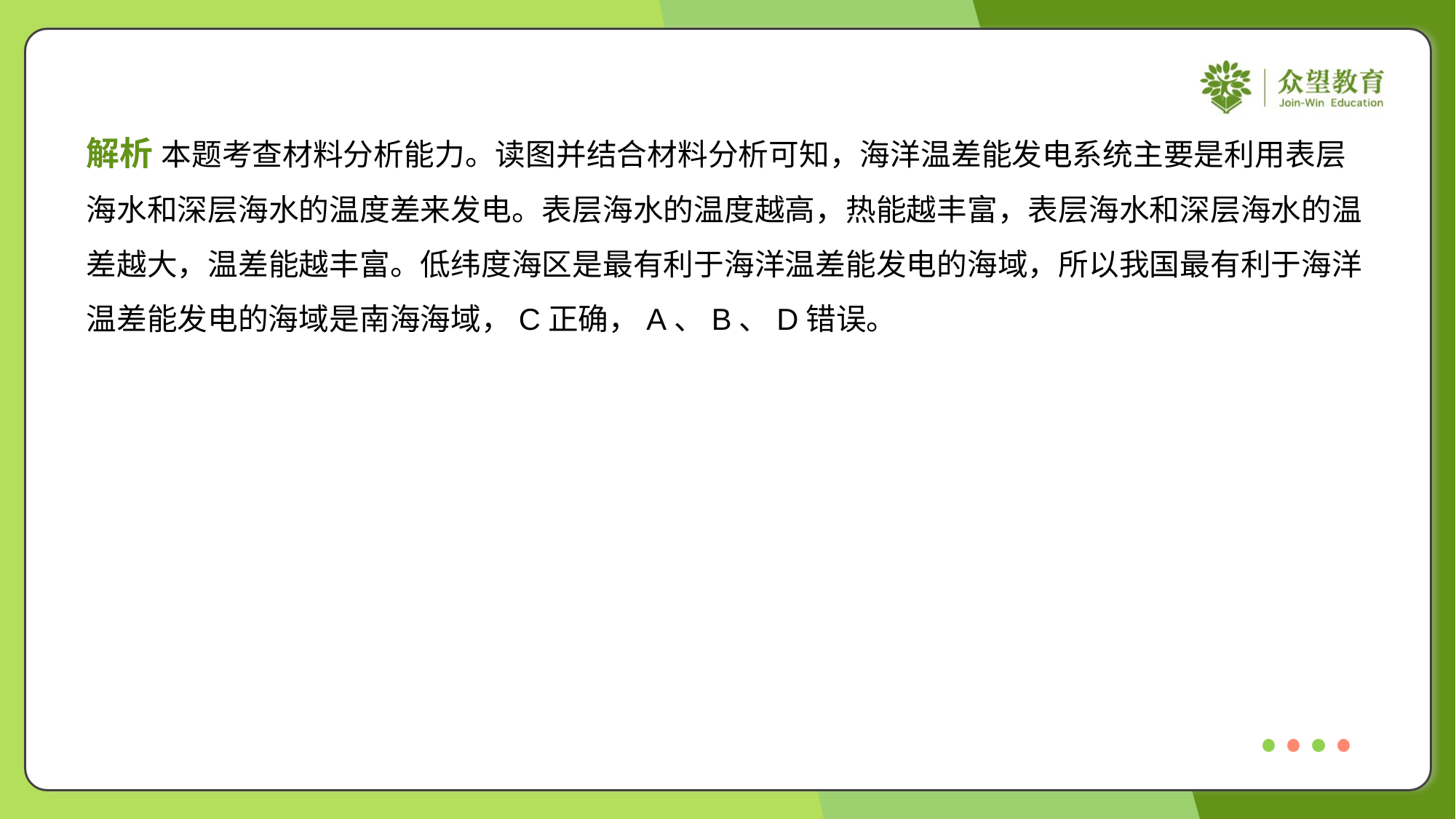

解析 本题考查材料分析能力。读图并结合材料分析可知，海洋温差能发电系统主要是利用表层
海水和深层海水的温度差来发电。表层海水的温度越高，热能越丰富，表层海水和深层海水的温
差越大，温差能越丰富。低纬度海区是最有利于海洋温差能发电的海域，所以我国最有利于海洋
温差能发电的海域是南海海域，C正确，A、B、D错误。